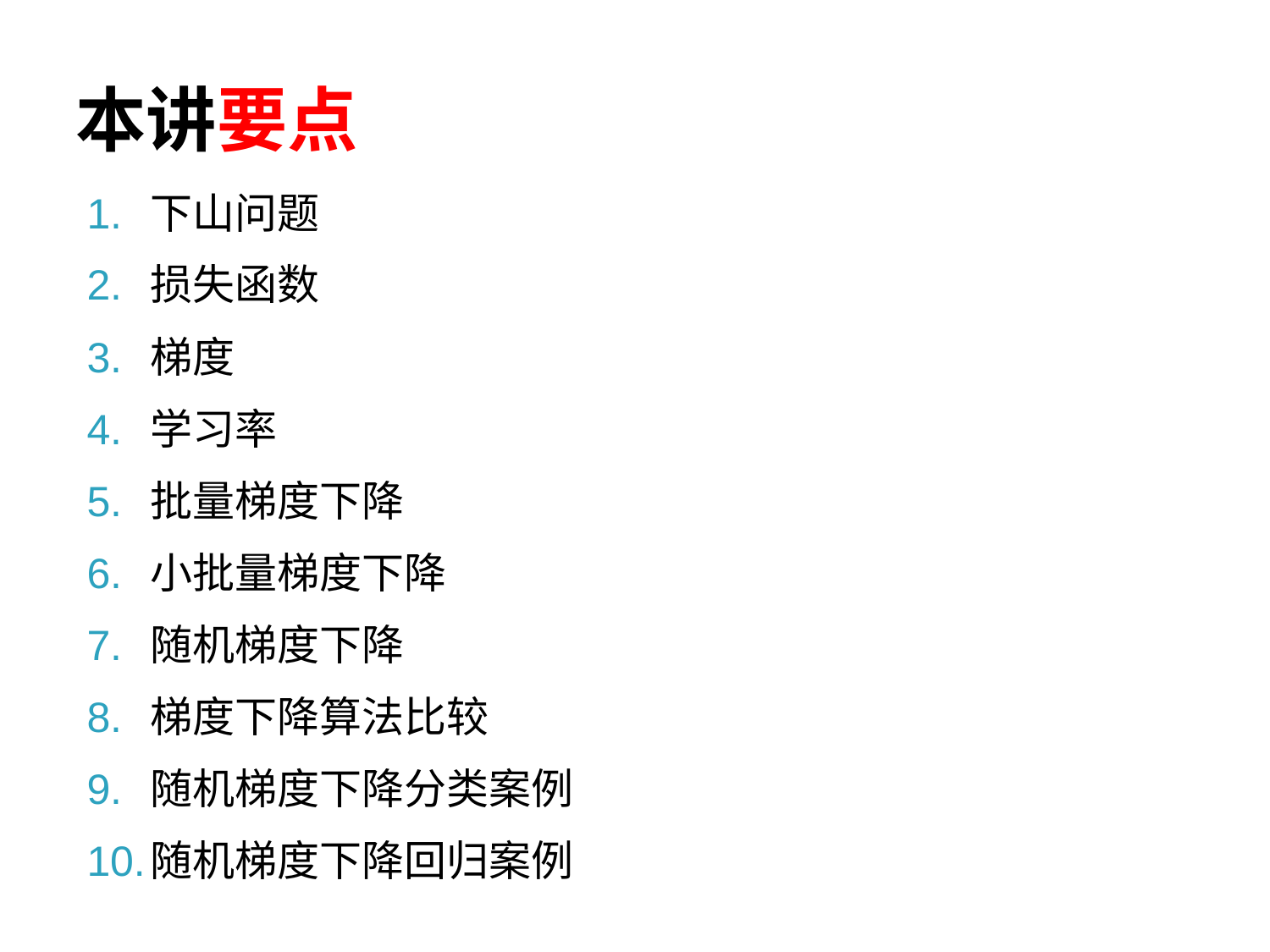

# 本讲要点
下山问题
损失函数
梯度
学习率
批量梯度下降
小批量梯度下降
随机梯度下降
梯度下降算法比较
随机梯度下降分类案例
随机梯度下降回归案例